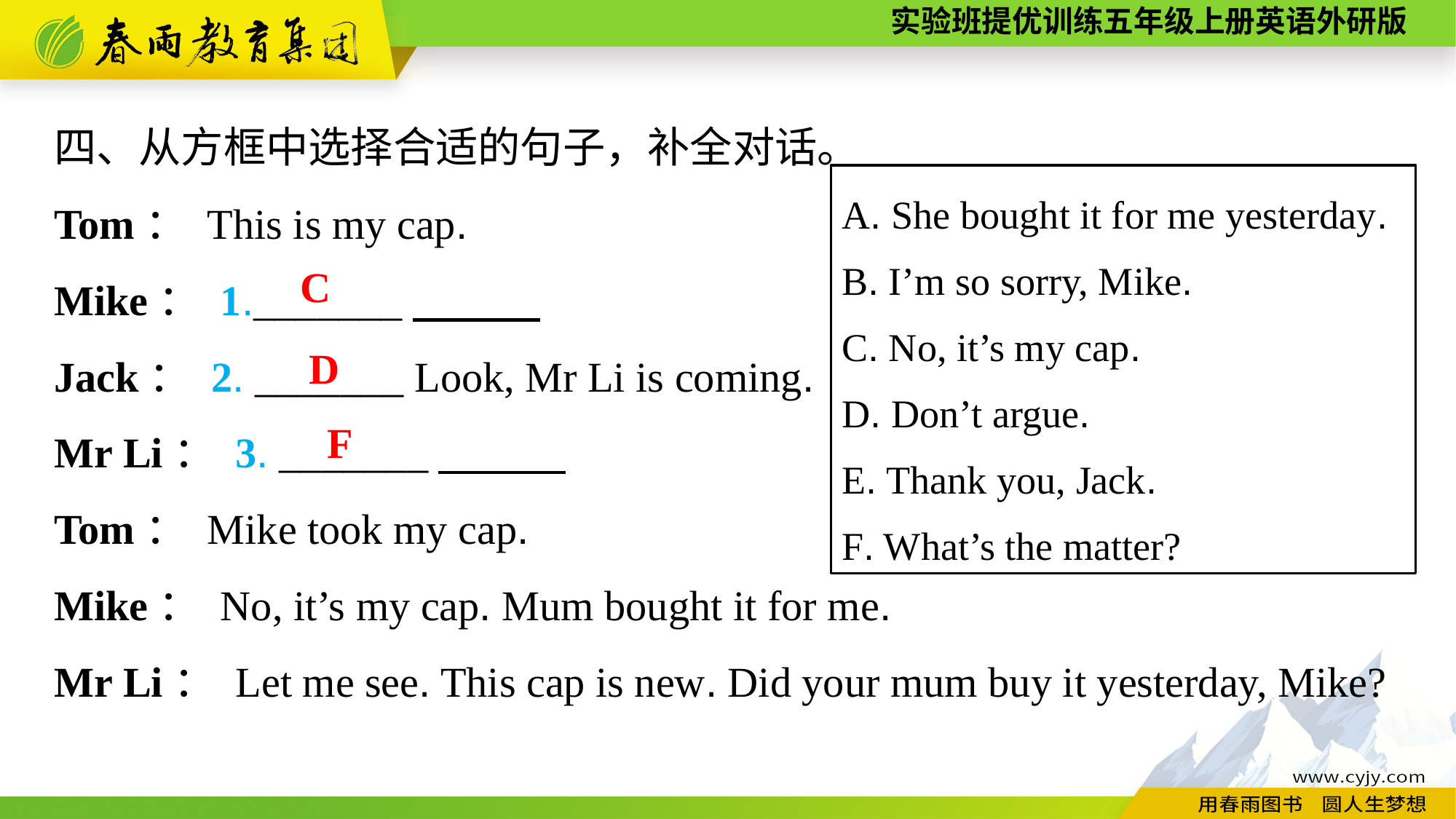

四、从方框中选择合适的句子，补全对话。
Tom： This is my cap.
Mike： 1._______
Jack： 2. _______ Look, Mr Li is coming.
Mr Li： 3. _______
Tom： Mike took my cap.
Mike： No, it’s my cap. Mum bought it for me.
Mr Li： Let me see. This cap is new. Did your mum buy it yesterday, Mike?
A. She bought it for me yesterday.
B. I’m so sorry, Mike.
C. No, it’s my cap.
D. Don’t argue.
E. Thank you, Jack.
F. What’s the matter?
C
D
F